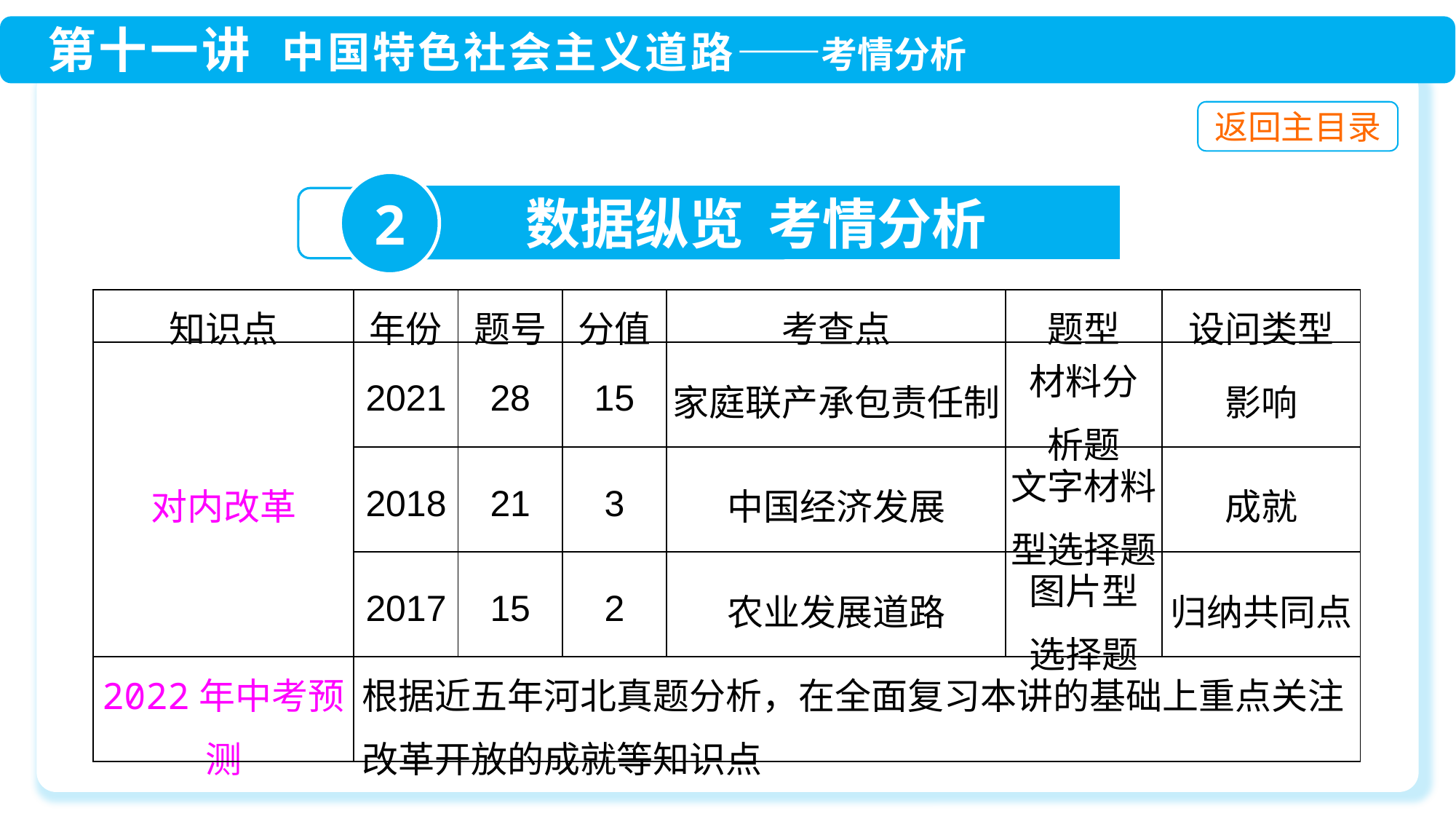

2
数据纵览  考情分析

| 知识点 | 年份 | 题号 | 分值 | 考查点 | 题型 | 设问类型 |
| --- | --- | --- | --- | --- | --- | --- |
| 对内改革 | 2021 | 28 | 15 | 家庭联产承包责任制 | 材料分 析题 | 影响 |
|  | 2018 | 21 | 3 | 中国经济发展 | 文字材料型选择题 | 成就 |
|  | 2017 | 15 | 2 | 农业发展道路 | 图片型 选择题 | 归纳共同点 |
| 2022年中考预测 | 根据近五年河北真题分析，在全面复习本讲的基础上重点关注改革开放的成就等知识点 |  |  |  |  |  |